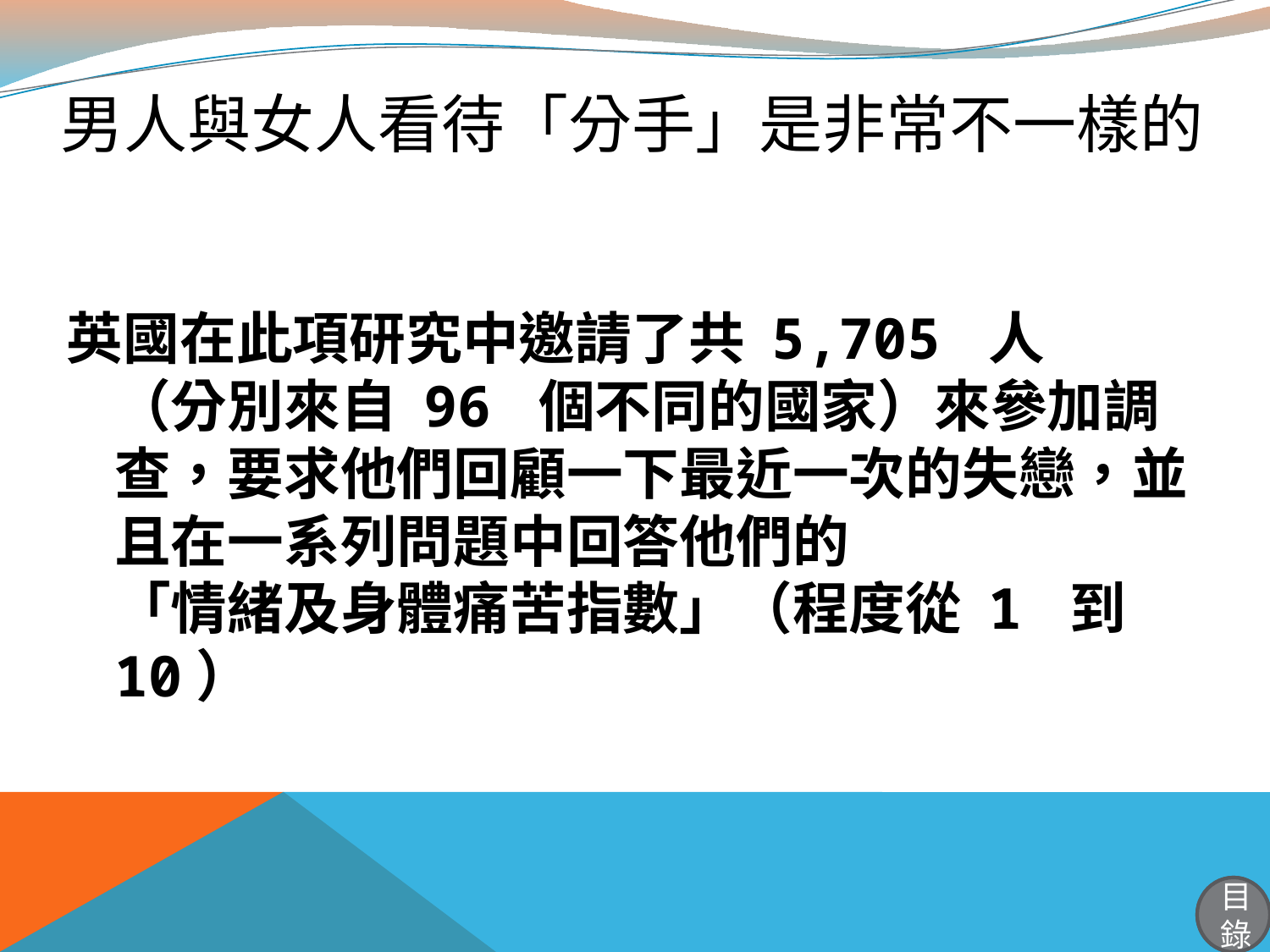

# 男人與女人看待「分手」是非常不一樣的
英國在此項研究中邀請了共 5,705 人
（分別來自 96 個不同的國家）來參加調查，要求他們回顧一下最近一次的失戀，並且在一系列問題中回答他們的
「情緒及身體痛苦指數」（程度從 1 到 10）